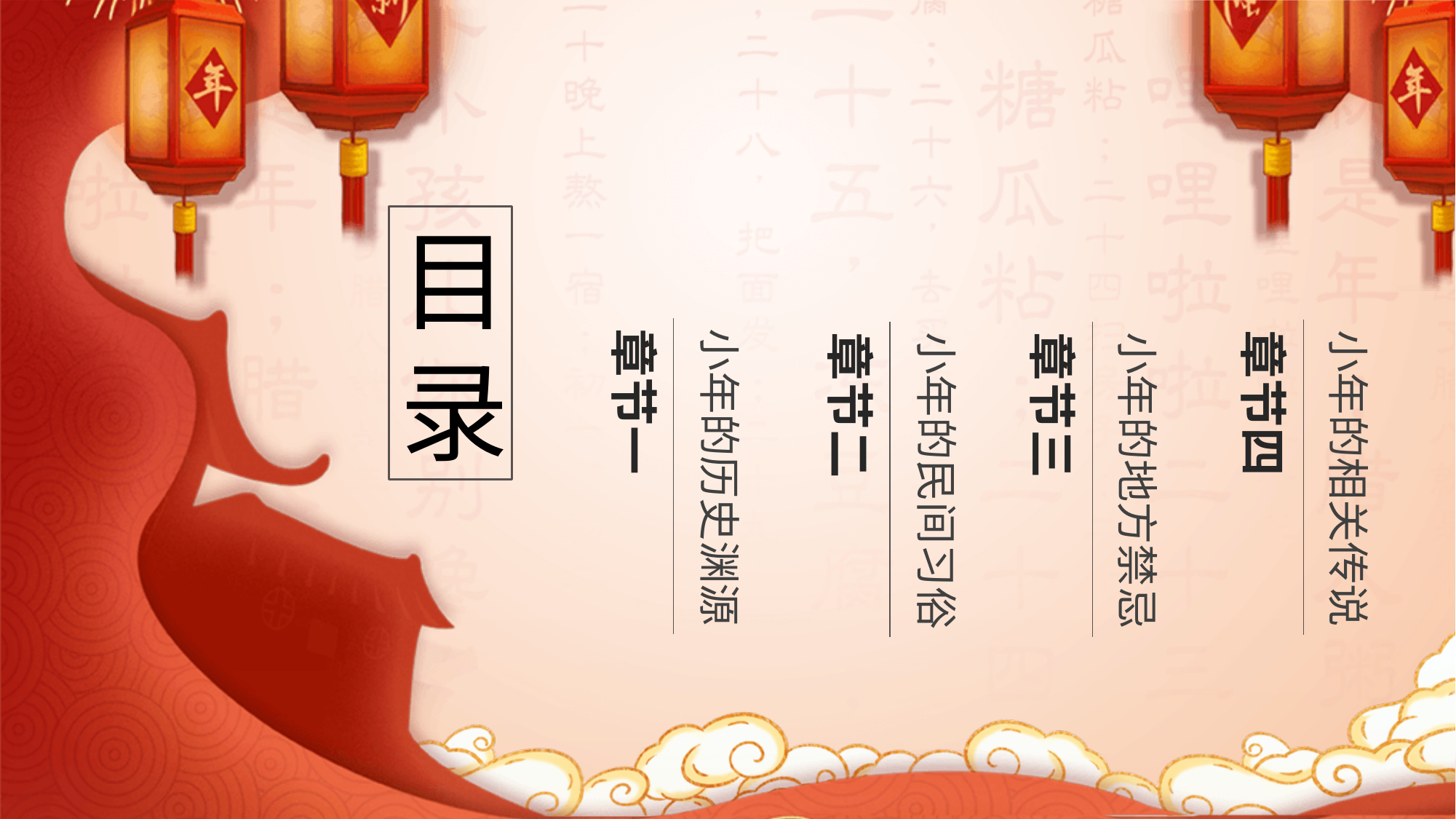

目录
章节一
小年的历史渊源
章节四
小年的相关传说
章节二
小年的民间习俗
章节三
小年的地方禁忌